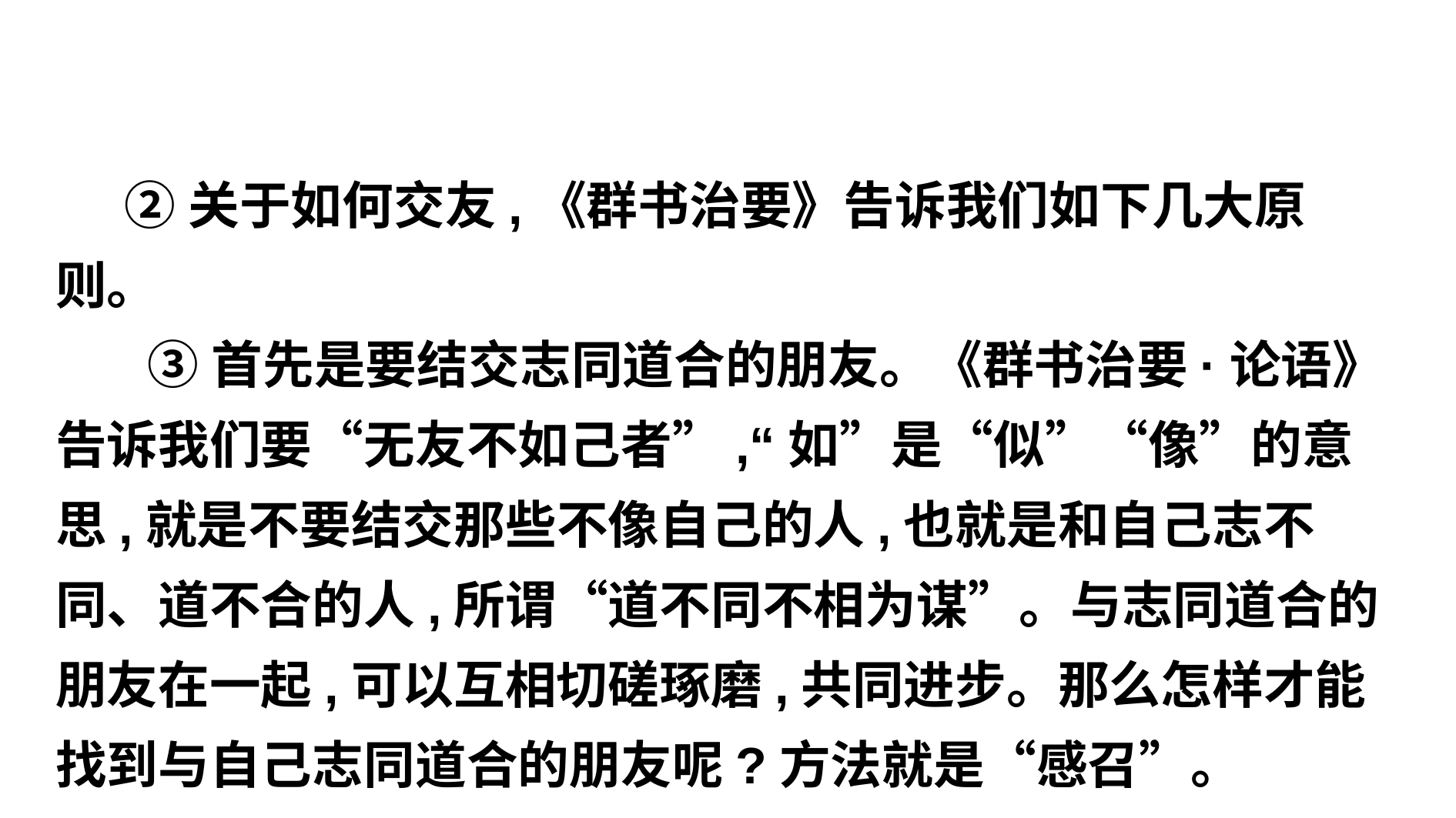

②关于如何交友,《群书治要》告诉我们如下几大原则。
     ③首先是要结交志同道合的朋友。《群书治要·论语》告诉我们要“无友不如己者”,“如”是“似”“像”的意思,就是不要结交那些不像自己的人,也就是和自己志不同、道不合的人,所谓“道不同不相为谋”。与志同道合的朋友在一起,可以互相切磋琢磨,共同进步。那么怎样才能找到与自己志同道合的朋友呢?方法就是“感召”。